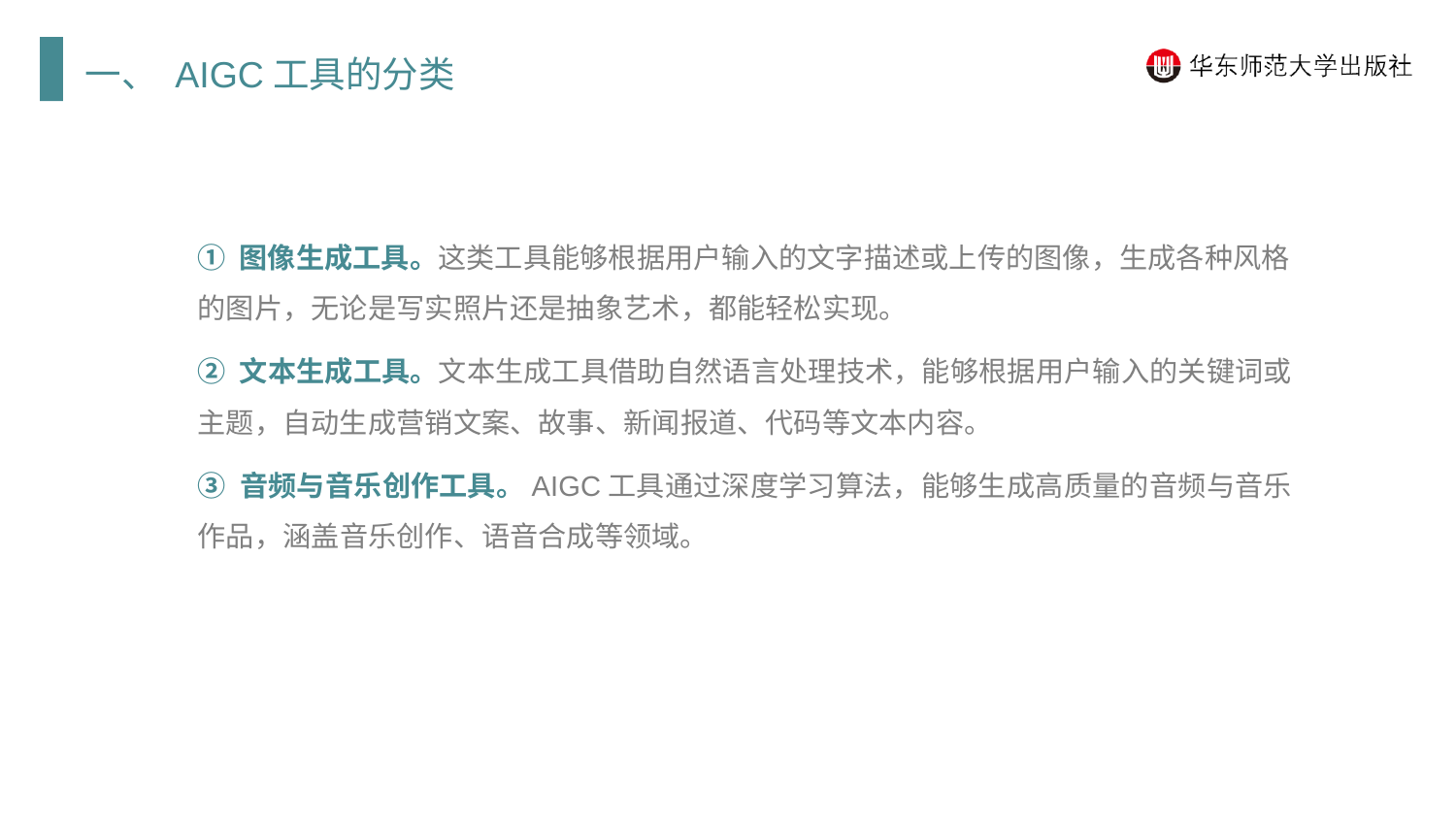

一、 AIGC工具的分类
① 图像生成工具。这类工具能够根据用户输入的文字描述或上传的图像，生成各种风格的图片，无论是写实照片还是抽象艺术，都能轻松实现。
② 文本生成工具。文本生成工具借助自然语言处理技术，能够根据用户输入的关键词或主题，自动生成营销文案、故事、新闻报道、代码等文本内容。
③ 音频与音乐创作工具。AIGC工具通过深度学习算法，能够生成高质量的音频与音乐作品，涵盖音乐创作、语音合成等领域。